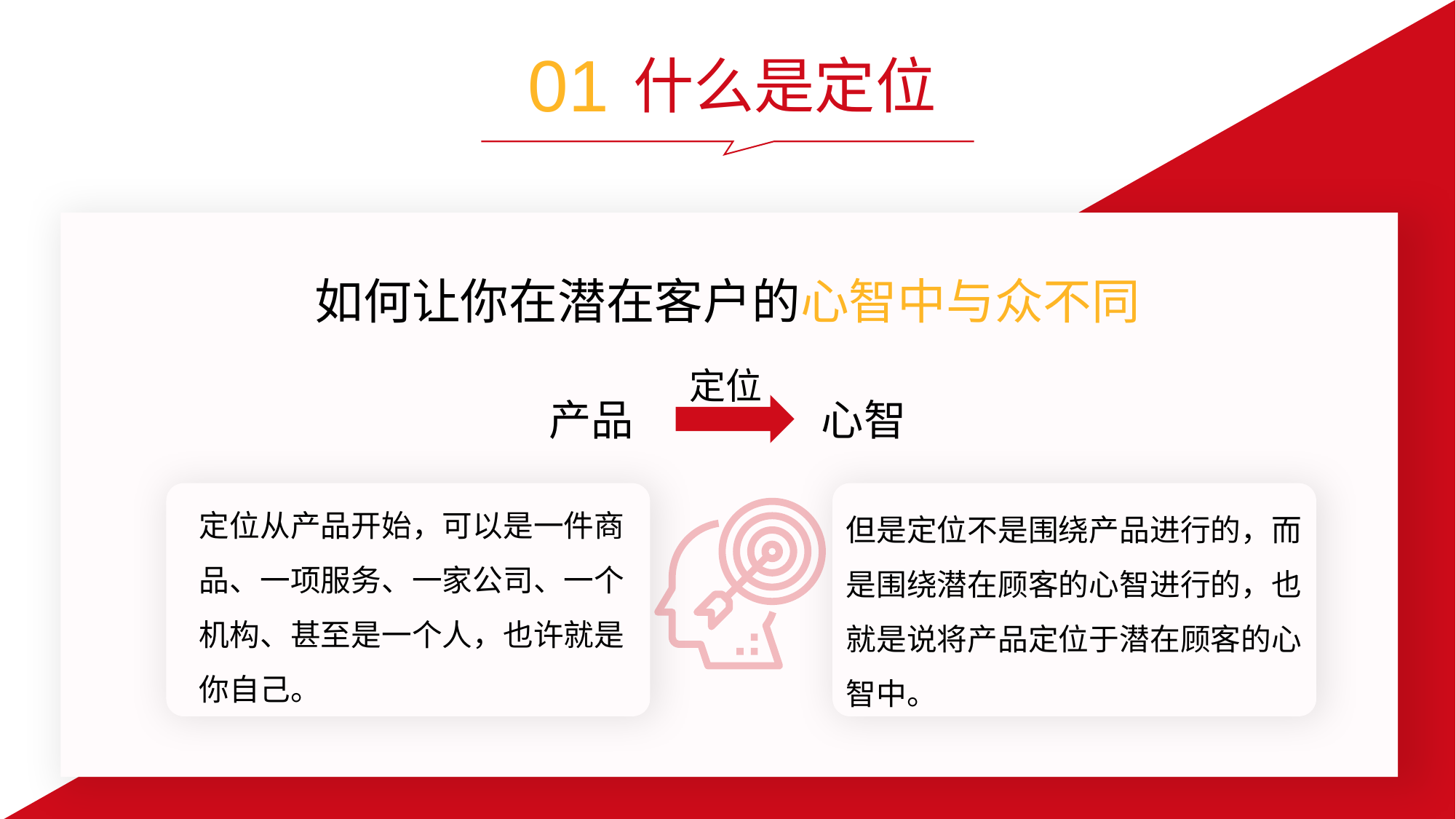

01
 什么是定位

如何让你在潜在客户的心智中与众不同
定位
产品
心智

定位从产品开始，可以是一件商品、一项服务、一家公司、一个机构、甚至是一个人，也许就是你自己。

但是定位不是围绕产品进行的，而是围绕潜在顾客的心智进行的，也就是说将产品定位于潜在顾客的心智中。